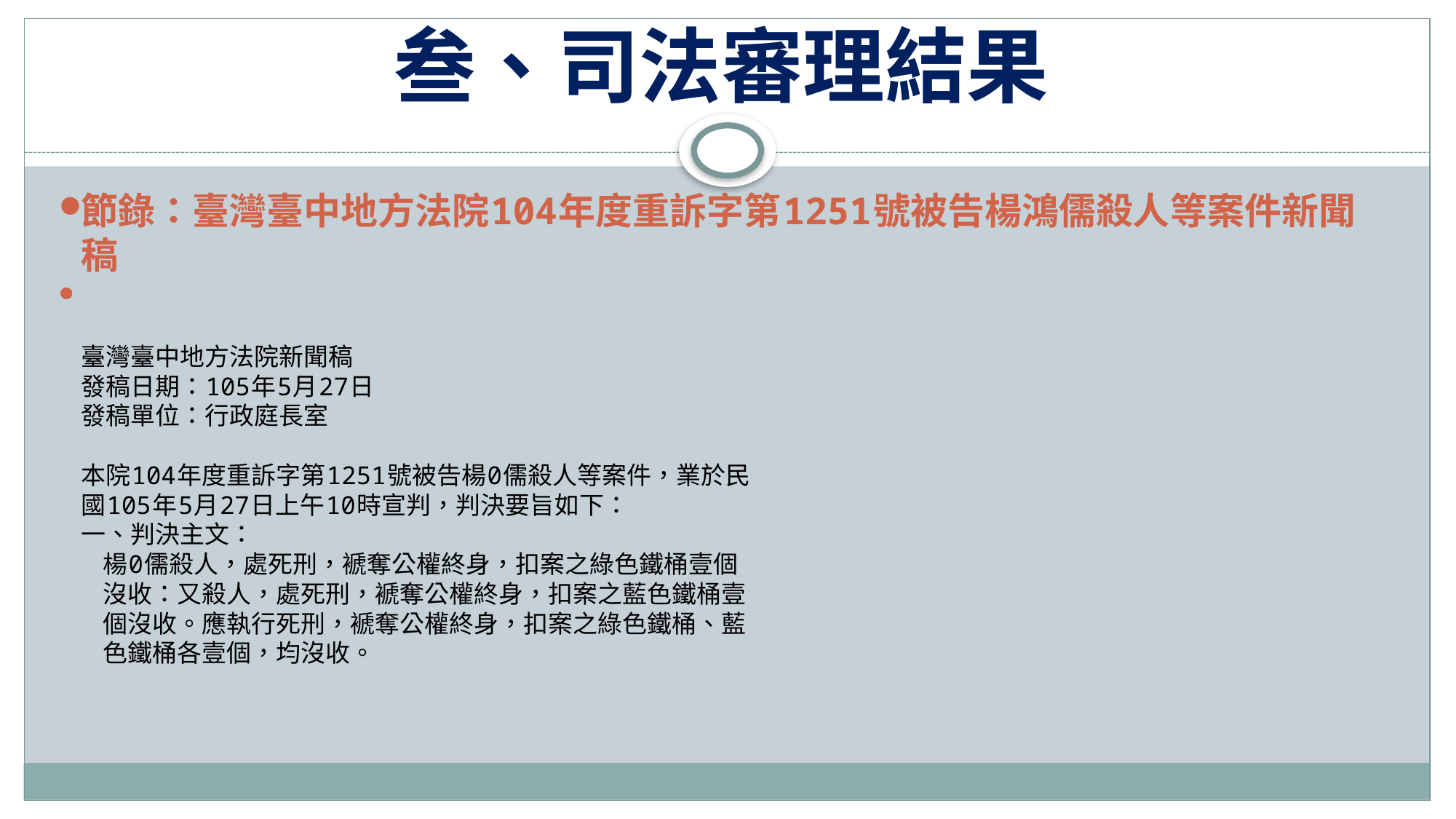

# 叁、司法審理結果
節錄：臺灣臺中地方法院104年度重訴字第1251號被告楊鴻儒殺人等案件新聞稿
臺灣臺中地方法院新聞稿
發稿日期：105年5月27日
發稿單位：行政庭長室
本院104年度重訴字第1251號被告楊0儒殺人等案件，業於民
國105年5月27日上午10時宣判，判決要旨如下：
一、判決主文：
    楊0儒殺人，處死刑，褫奪公權終身，扣案之綠色鐵桶壹個
    沒收：又殺人，處死刑，褫奪公權終身，扣案之藍色鐵桶壹
    個沒收。應執行死刑，褫奪公權終身，扣案之綠色鐵桶、藍
    色鐵桶各壹個，均沒收。